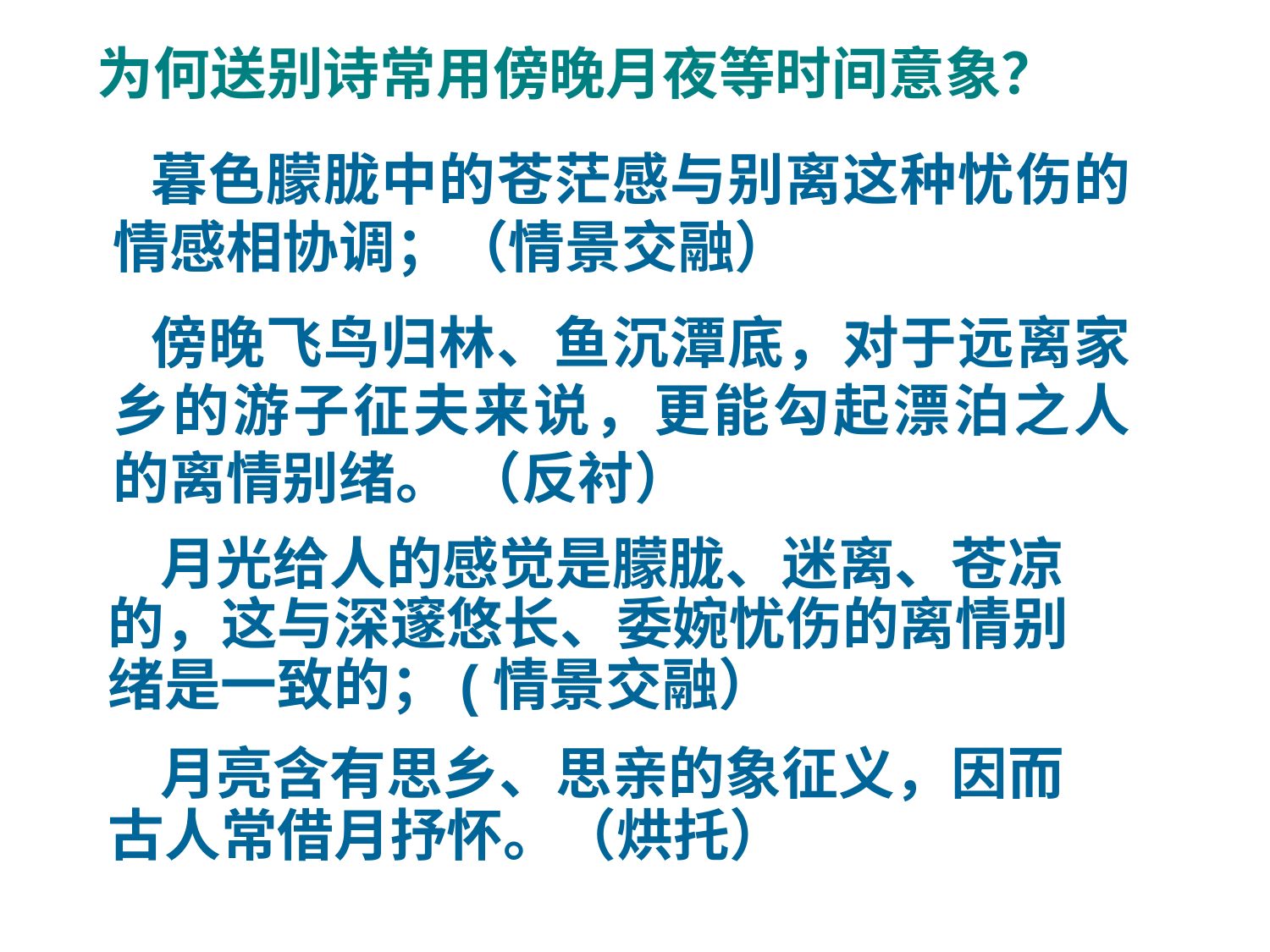

为何送别诗常用傍晚月夜等时间意象？
     暮色朦胧中的苍茫感与别离这种忧伤的情感相协调；（情景交融）
     傍晚飞鸟归林、鱼沉潭底，对于远离家乡的游子征夫来说，更能勾起漂泊之人的离情别绪。 （反衬）
   月光给人的感觉是朦胧、迷离、苍凉的，这与深邃悠长、委婉忧伤的离情别绪是一致的；(情景交融）
   月亮含有思乡、思亲的象征义，因而古人常借月抒怀。（烘托）